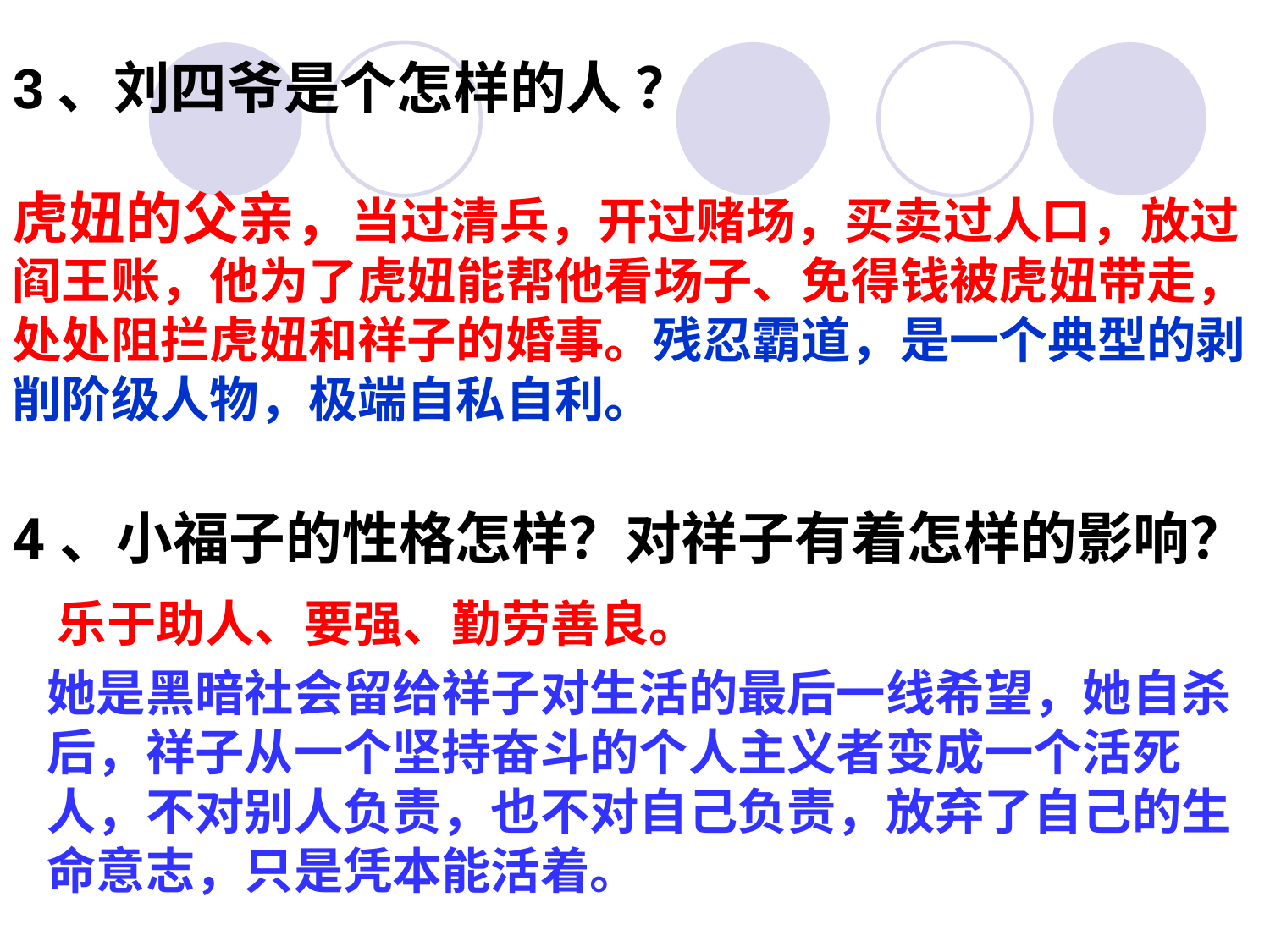

3、刘四爷是个怎样的人 ？
虎妞的父亲，当过清兵，开过赌场，买卖过人口，放过阎王账，他为了虎妞能帮他看场子、免得钱被虎妞带走，处处阻拦虎妞和祥子的婚事。残忍霸道，是一个典型的剥削阶级人物，极端自私自利。
4、小福子的性格怎样？对祥子有着怎样的影响？
乐于助人、要强、勤劳善良。
她是黑暗社会留给祥子对生活的最后一线希望，她自杀后，祥子从一个坚持奋斗的个人主义者变成一个活死人，不对别人负责，也不对自己负责，放弃了自己的生命意志，只是凭本能活着。